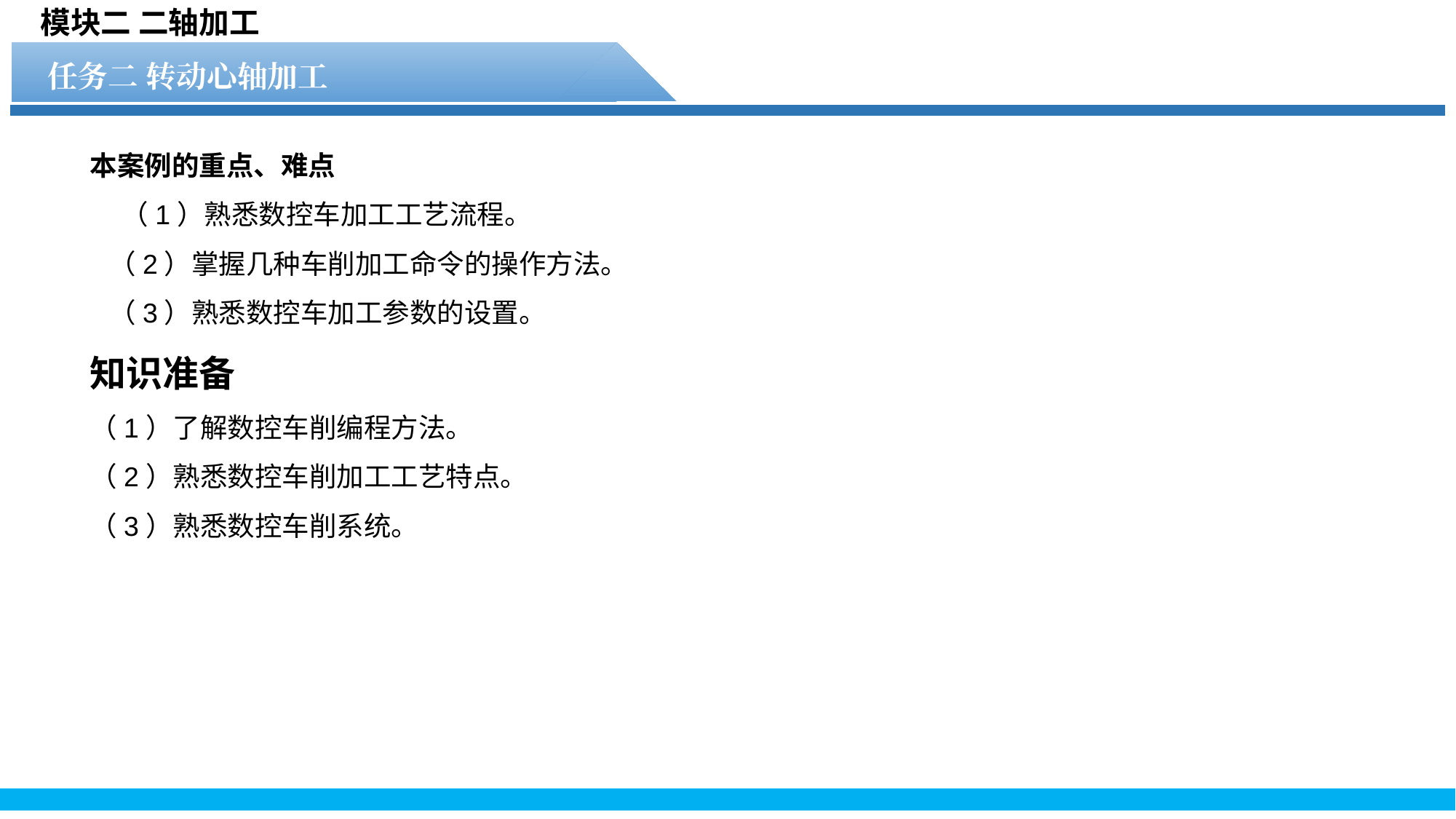

模块二 二轴加工

任务二 转动心轴加工
任务1 水轮文件的显示操作
本案例的重点、难点
    （1）熟悉数控车加工工艺流程。
  （2）掌握几种车削加工命令的操作方法。
  （3）熟悉数控车加工参数的设置。
知识准备
（1）了解数控车削编程方法。
（2）熟悉数控车削加工工艺特点。
（3）熟悉数控车削系统。